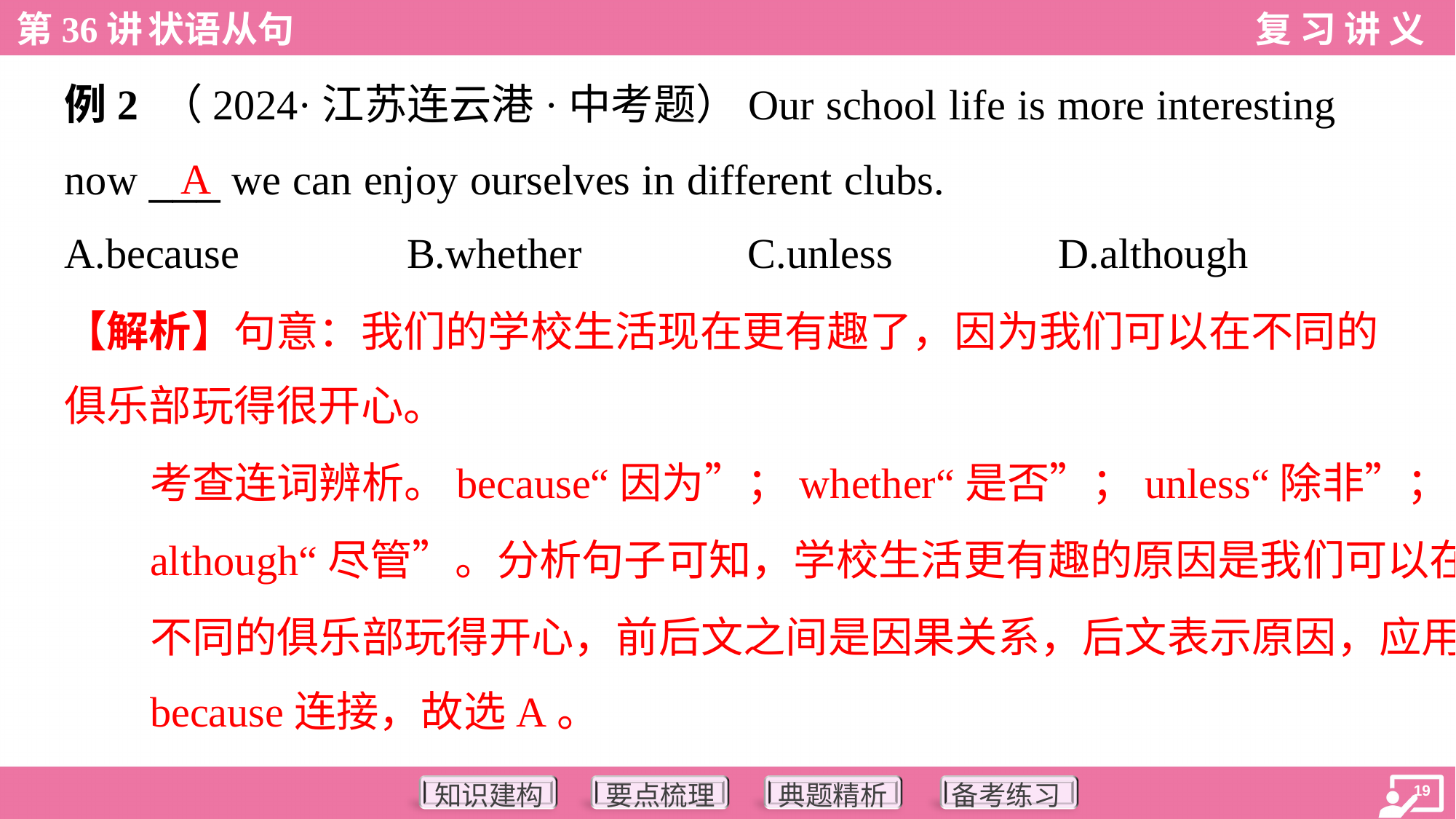

例2 （2024·江苏连云港·中考题）Our school life is more interesting
now ___ we can enjoy ourselves in different clubs.
A
A.because	B.whether	C.unless	D.although
【解析】句意：我们的学校生活现在更有趣了，因为我们可以在不同的
俱乐部玩得很开心。
考查连词辨析。because“因为”；whether“是否”；unless“除非”；
although“尽管”。分析句子可知，学校生活更有趣的原因是我们可以在
不同的俱乐部玩得开心，前后文之间是因果关系，后文表示原因，应用
because连接，故选A。